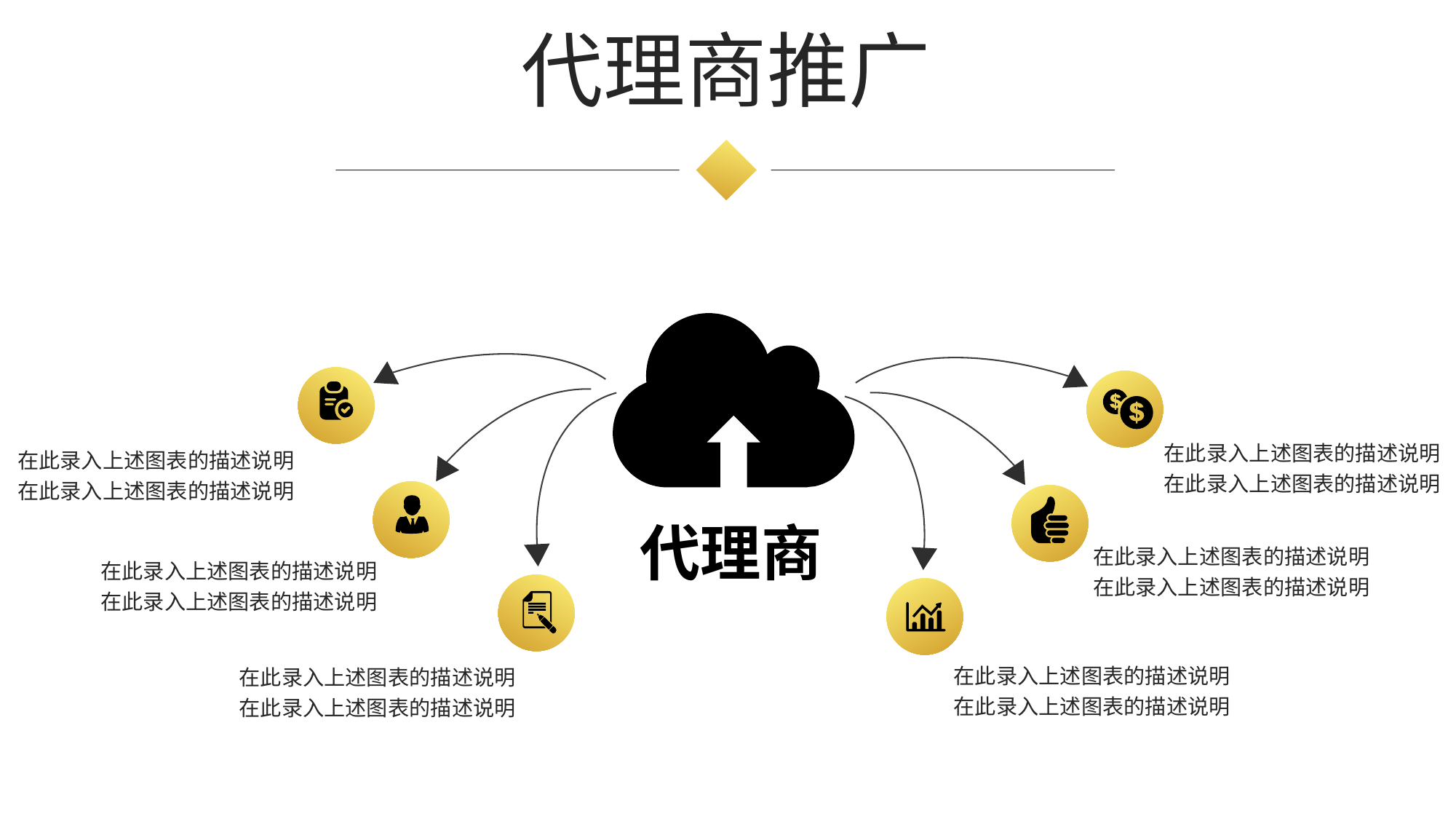

代理商推广

在此录入上述图表的描述说明在此录入上述图表的描述说明
在此录入上述图表的描述说明在此录入上述图表的描述说明

代理商
在此录入上述图表的描述说明在此录入上述图表的描述说明
在此录入上述图表的描述说明在此录入上述图表的描述说明

在此录入上述图表的描述说明在此录入上述图表的描述说明
在此录入上述图表的描述说明在此录入上述图表的描述说明